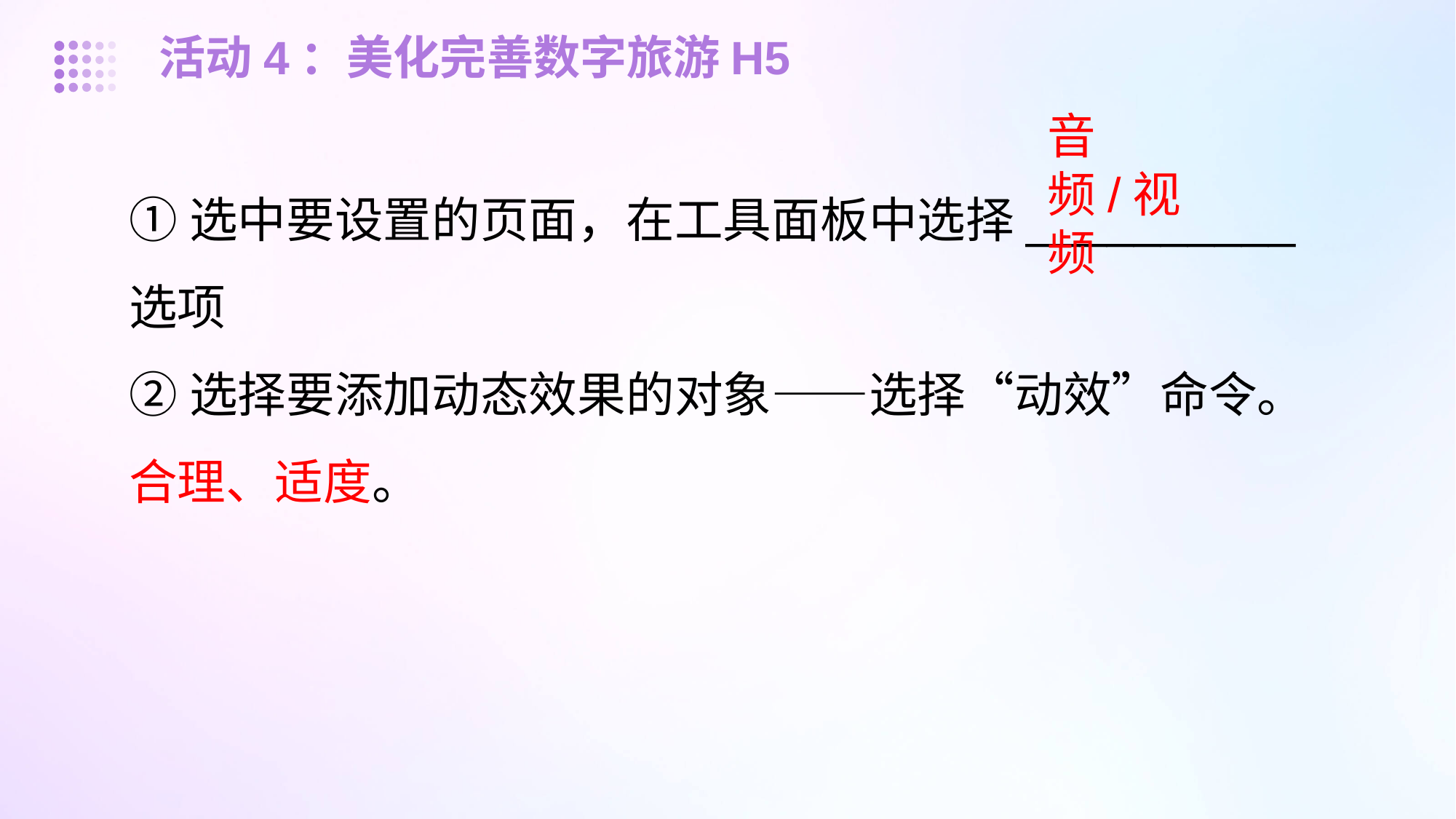

活动4：美化完善数字旅游H5

音频/视频
①选中要设置的页面，在工具面板中选择__________选项
②选择要添加动态效果的对象——选择“动效”命令。合理、适度。